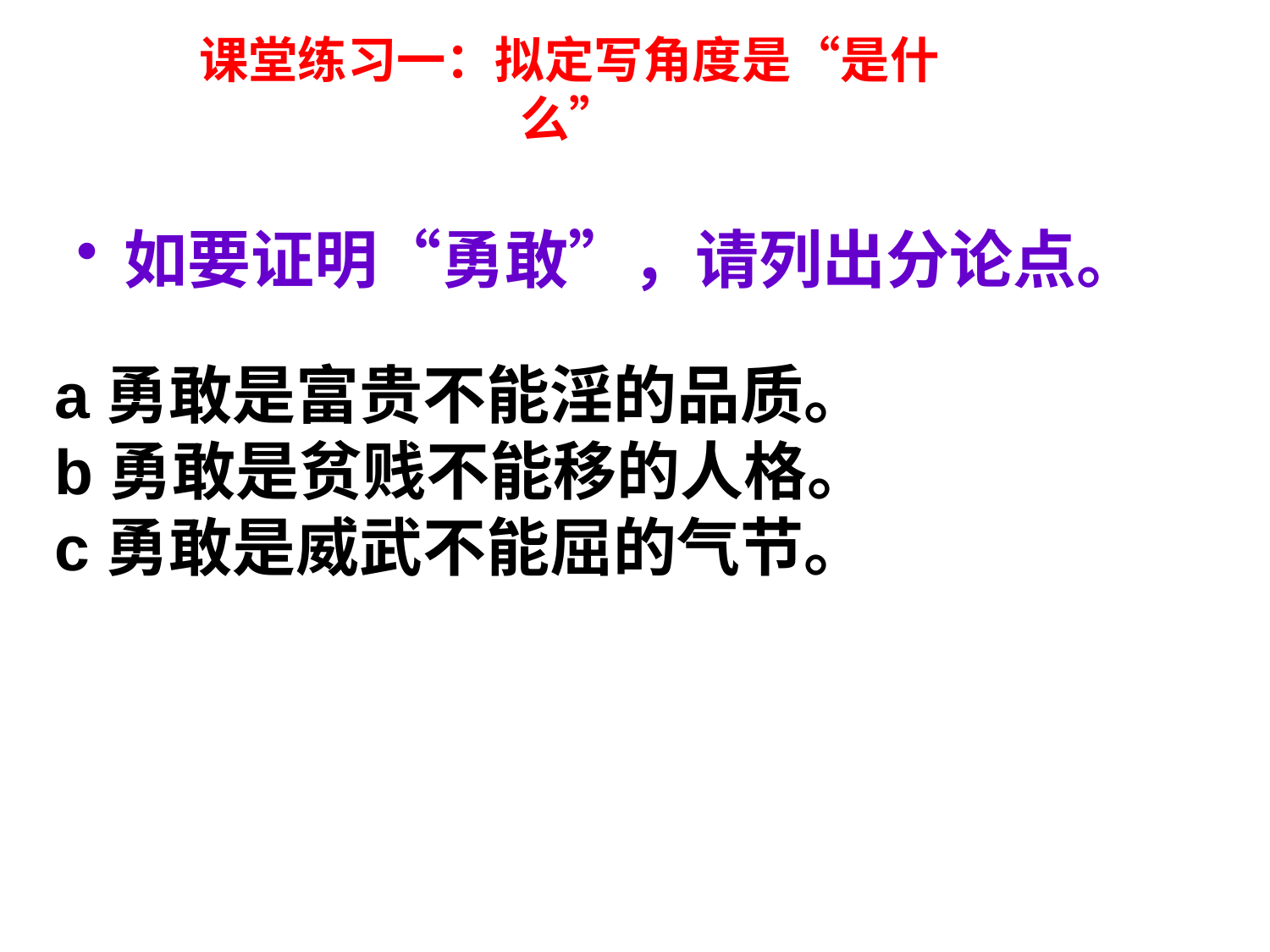

# 课堂练习一：拟定写角度是“是什么”
如要证明“勇敢”，请列出分论点。
a勇敢是富贵不能淫的品质。 
b勇敢是贫贱不能移的人格。
c勇敢是威武不能屈的气节。